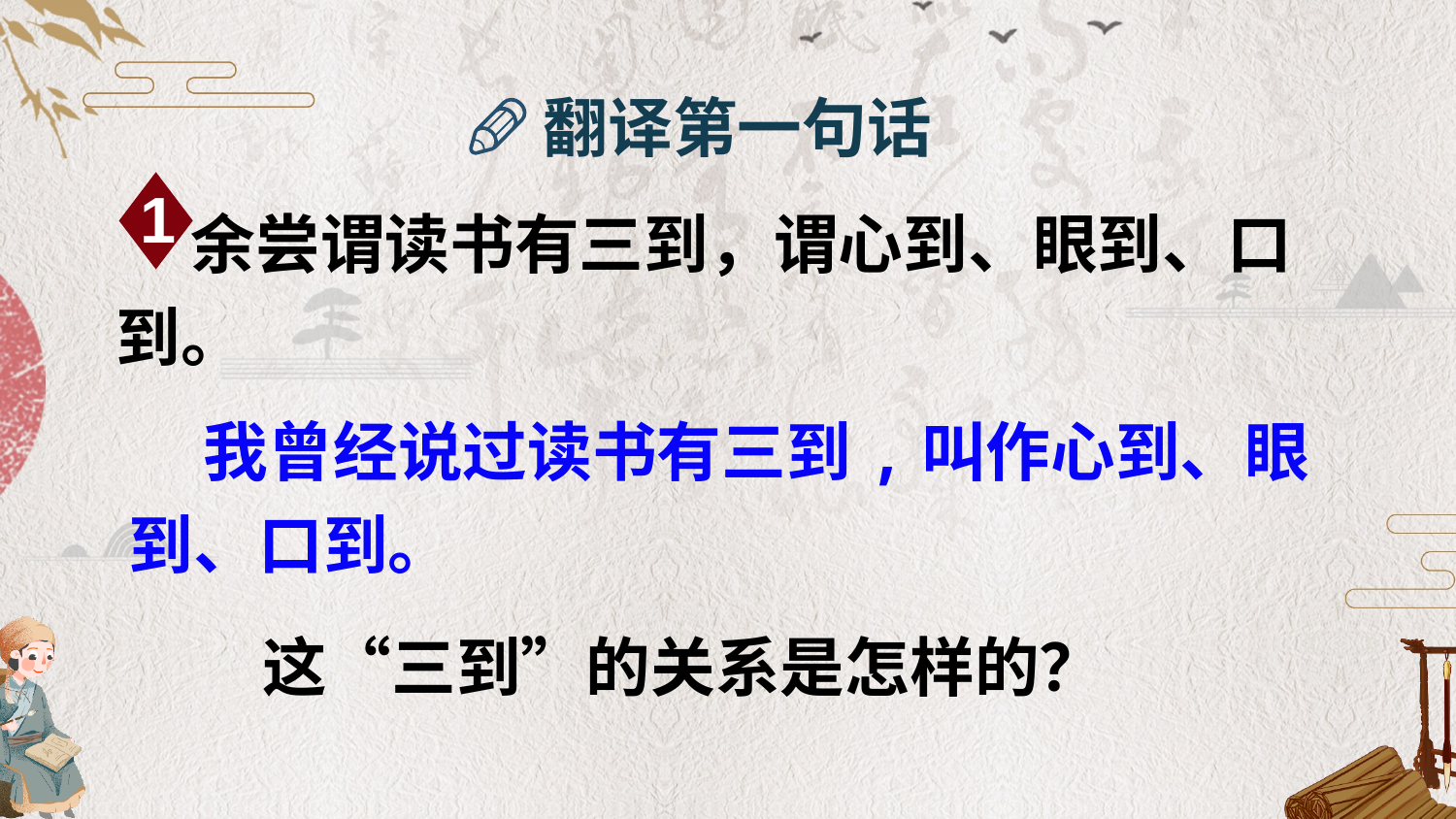

翻译第一句话

1

    余尝谓读书有三到，谓心到、眼到、口到。
    我曾经说过读书有三到,叫作心到、眼到、口到。
这“三到”的关系是怎样的？